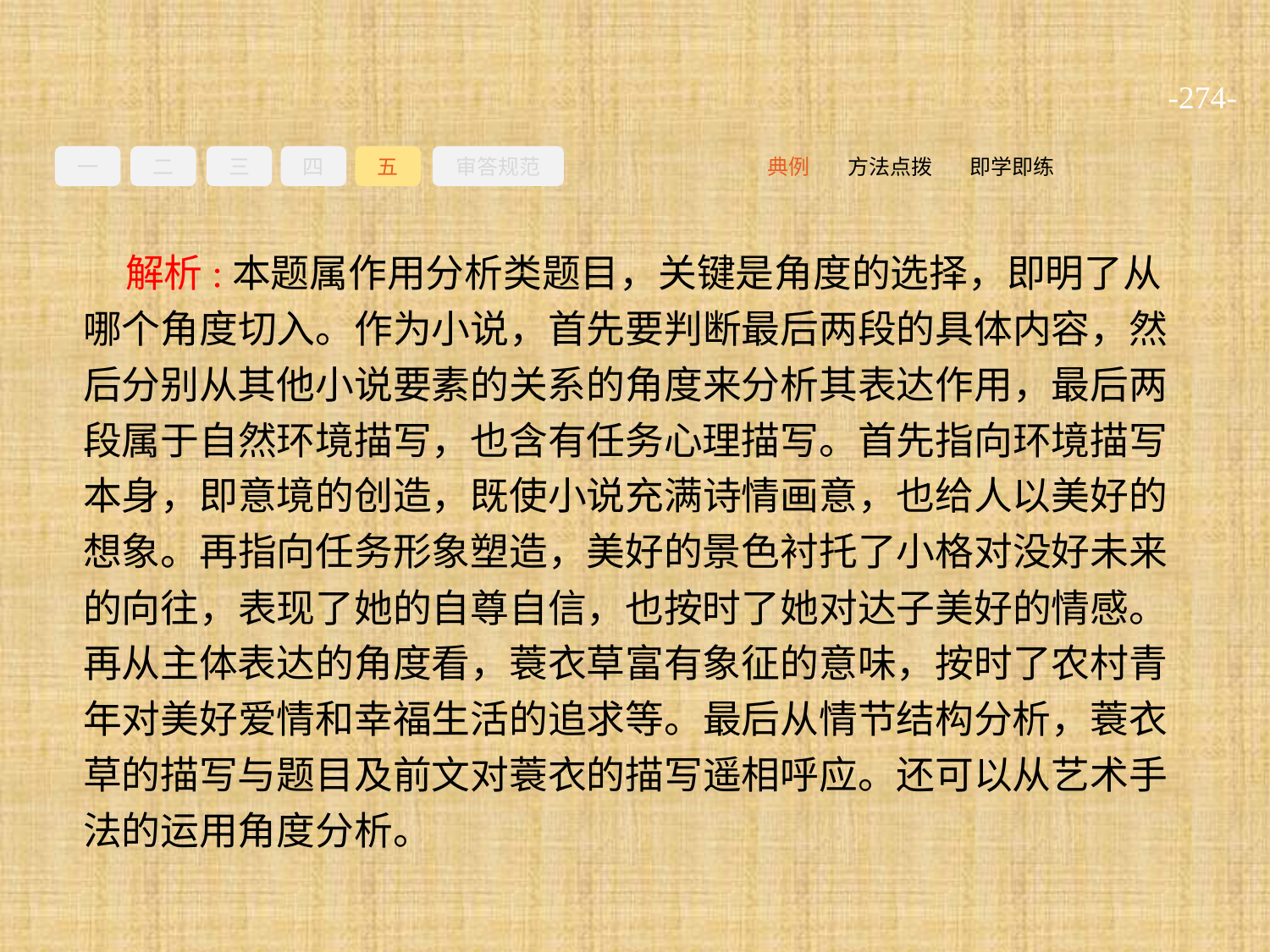

-274-
一
二
三
四
五
审答规范
即学即练
方法点拨
典例
解析:本题属作用分析类题目，关键是角度的选择，即明了从哪个角度切入。作为小说，首先要判断最后两段的具体内容，然后分别从其他小说要素的关系的角度来分析其表达作用，最后两段属于自然环境描写，也含有任务心理描写。首先指向环境描写本身，即意境的创造，既使小说充满诗情画意，也给人以美好的想象。再指向任务形象塑造，美好的景色衬托了小格对没好未来的向往，表现了她的自尊自信，也按时了她对达子美好的情感。再从主体表达的角度看，蓑衣草富有象征的意味，按时了农村青年对美好爱情和幸福生活的追求等。最后从情节结构分析，蓑衣草的描写与题目及前文对蓑衣的描写遥相呼应。还可以从艺术手法的运用角度分析。